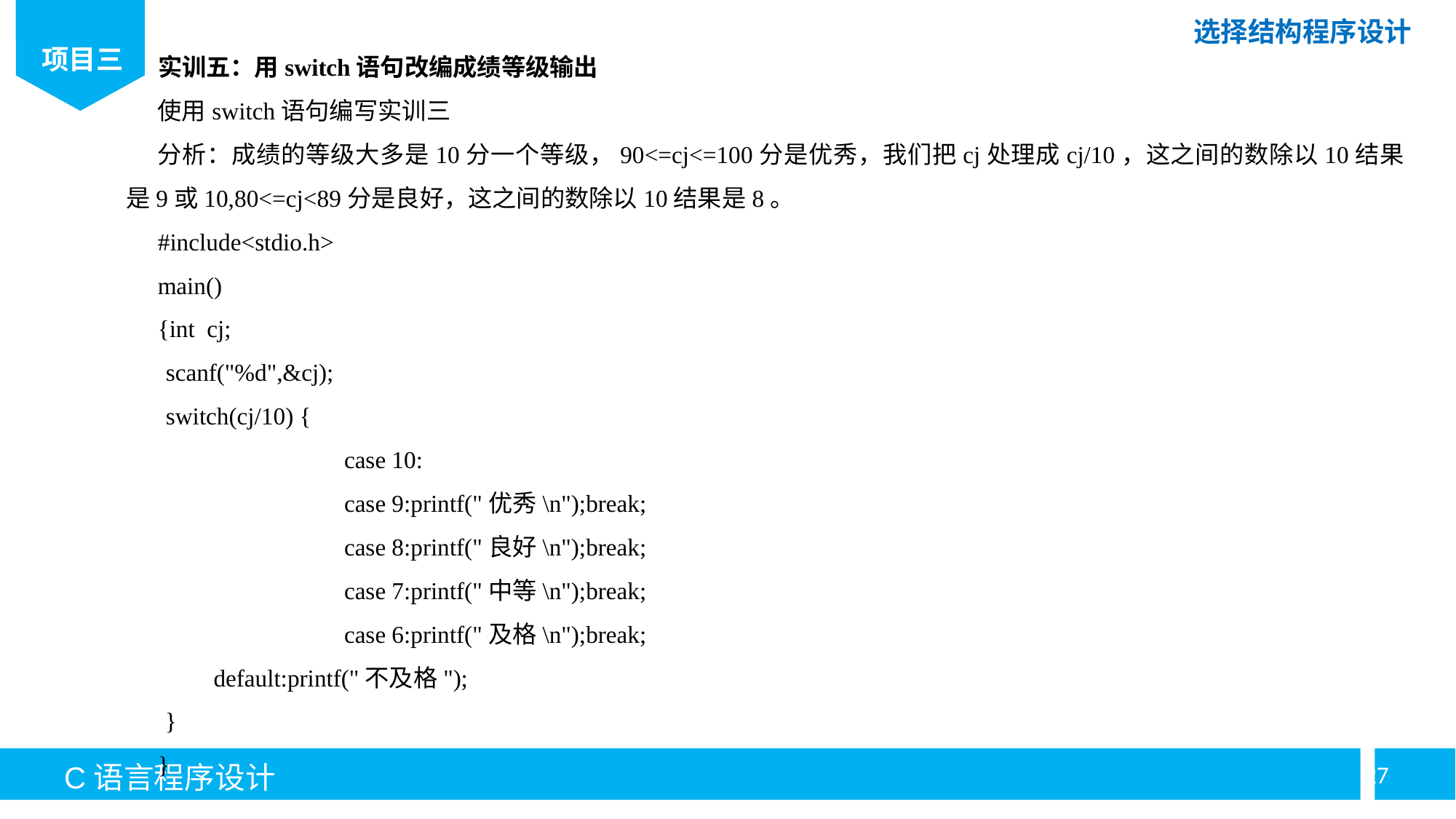

实训五：用switch语句改编成绩等级输出
使用switch语句编写实训三
分析：成绩的等级大多是10分一个等级，90<=cj<=100分是优秀，我们把cj处理成cj/10，这之间的数除以10结果是9或10,80<=cj<89分是良好，这之间的数除以10结果是8。
#include<stdio.h>
main()
{int  cj;
scanf("%d",&cj);
switch(cj/10) {
		case 10:
		case 9:printf("优秀\n");break;
		case 8:printf("良好\n");break;
		case 7:printf("中等\n");break;
		case 6:printf("及格\n");break;
default:printf("不及格");
}
}